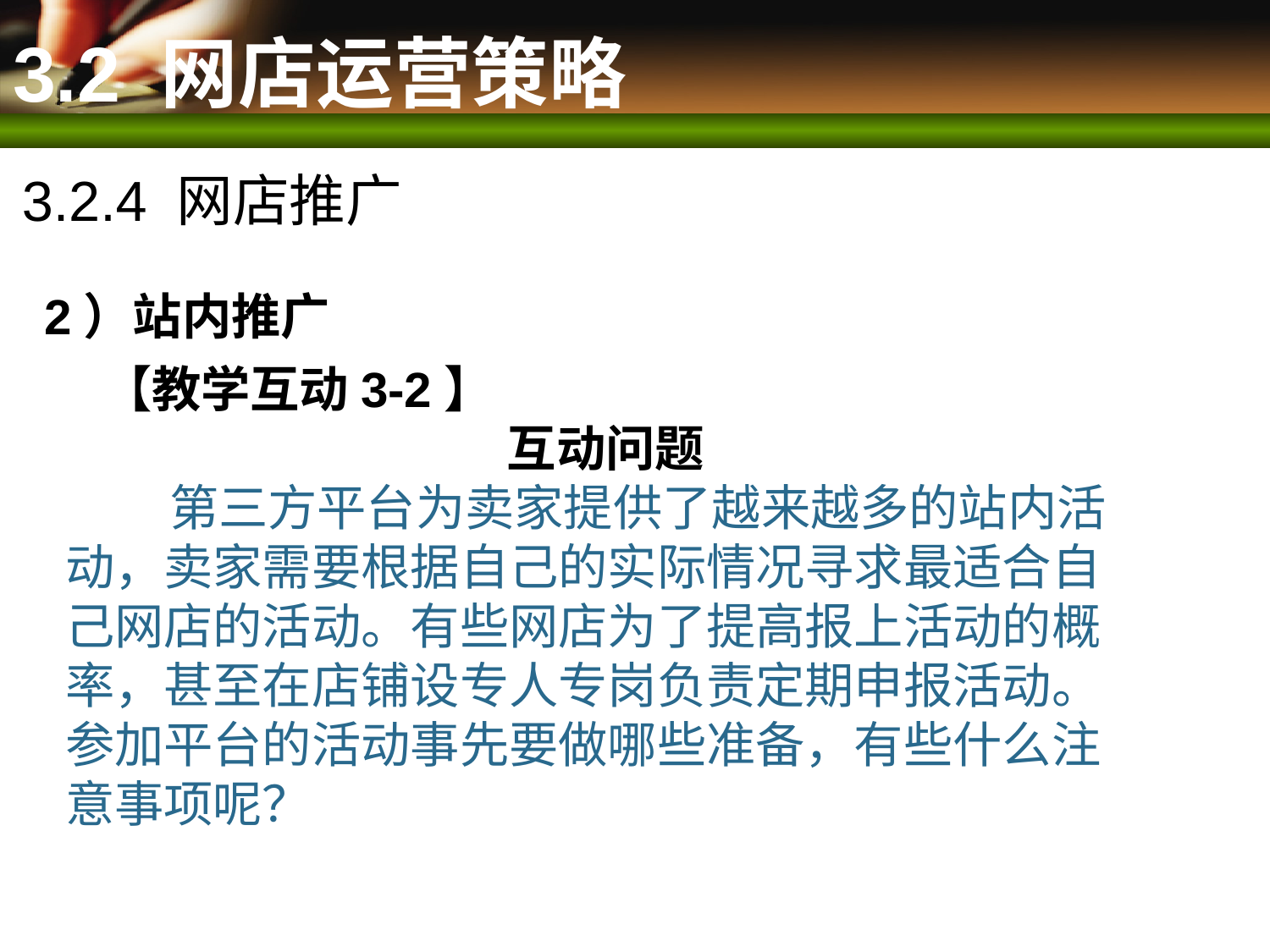

# 3.2 网店运营策略
3.2.4 网店推广

2）站内推广

【教学互动3-2】
互动问题
     第三方平台为卖家提供了越来越多的站内活动，卖家需要根据自己的实际情况寻求最适合自己网店的活动。有些网店为了提高报上活动的概率，甚至在店铺设专人专岗负责定期申报活动。参加平台的活动事先要做哪些准备，有些什么注意事项呢？